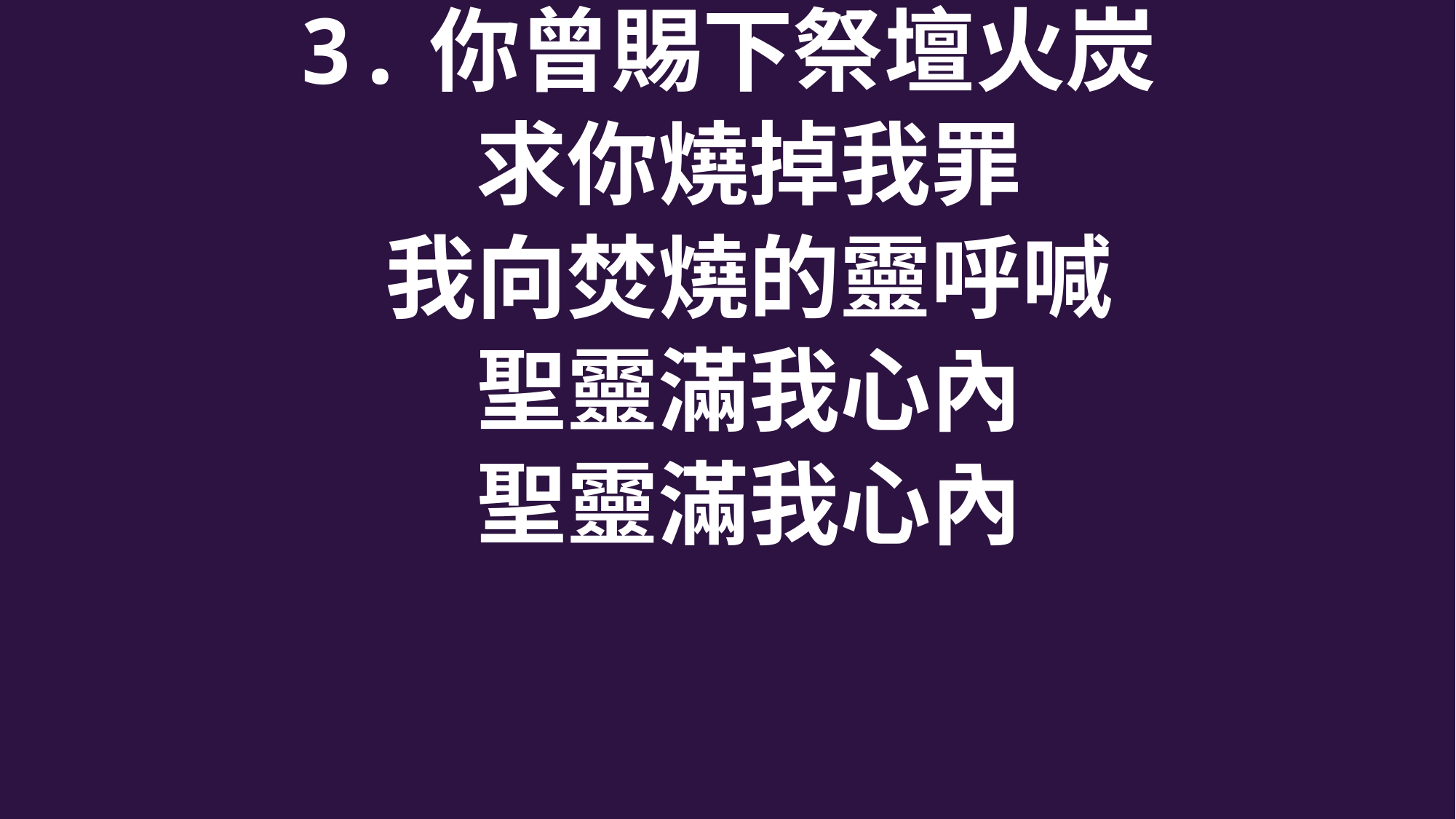

3.你曾賜下祭壇火炭
 求你燒掉我罪
 我向焚燒的靈呼喊
 聖靈滿我心內
 聖靈滿我心內